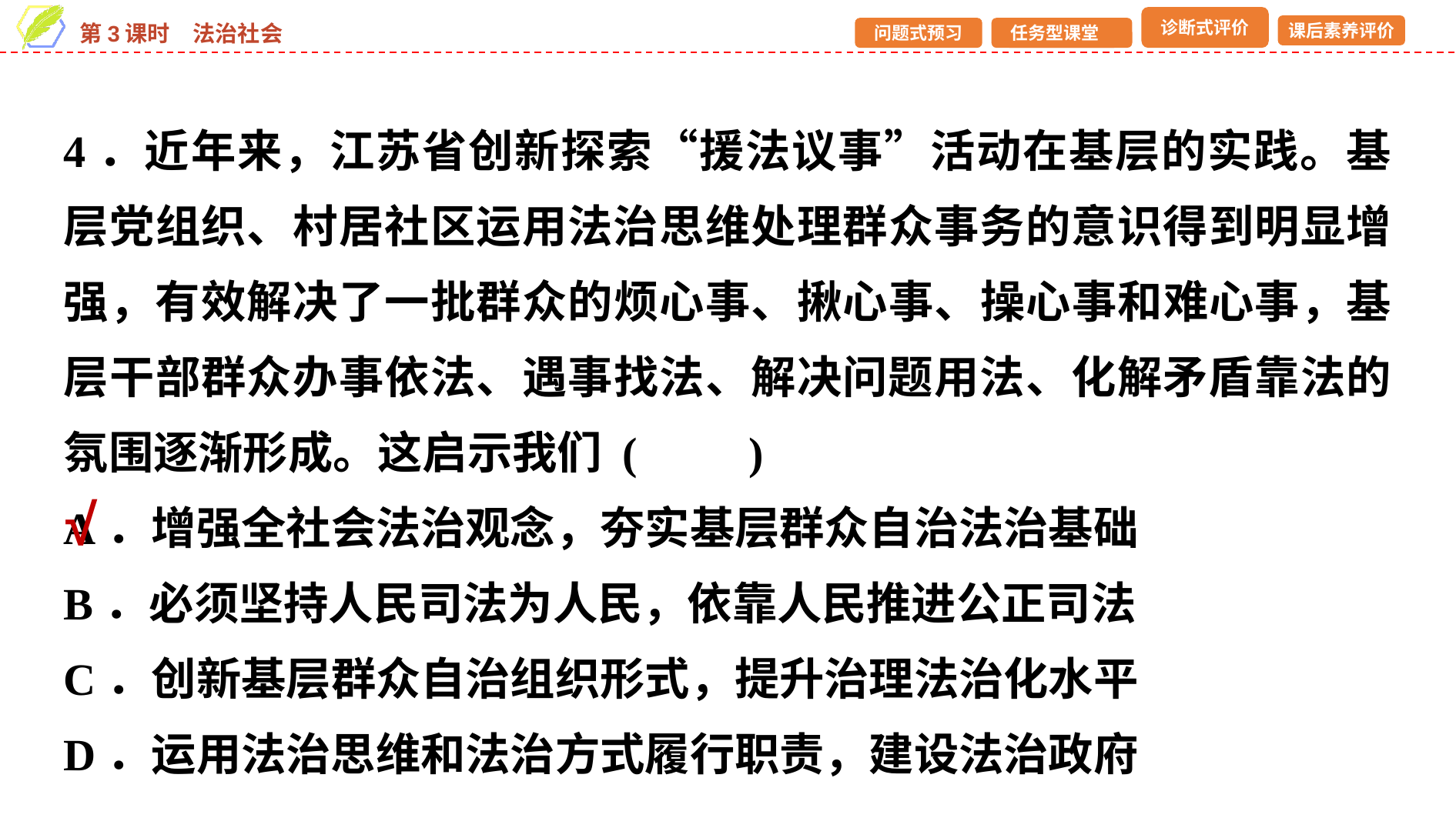

4．近年来，江苏省创新探索“援法议事”活动在基层的实践。基层党组织、村居社区运用法治思维处理群众事务的意识得到明显增强，有效解决了一批群众的烦心事、揪心事、操心事和难心事，基层干部群众办事依法、遇事找法、解决问题用法、化解矛盾靠法的氛围逐渐形成。这启示我们 (　　)
A．增强全社会法治观念，夯实基层群众自治法治基础
B．必须坚持人民司法为人民，依靠人民推进公正司法
C．创新基层群众自治组织形式，提升治理法治化水平
D．运用法治思维和法治方式履行职责，建设法治政府
√